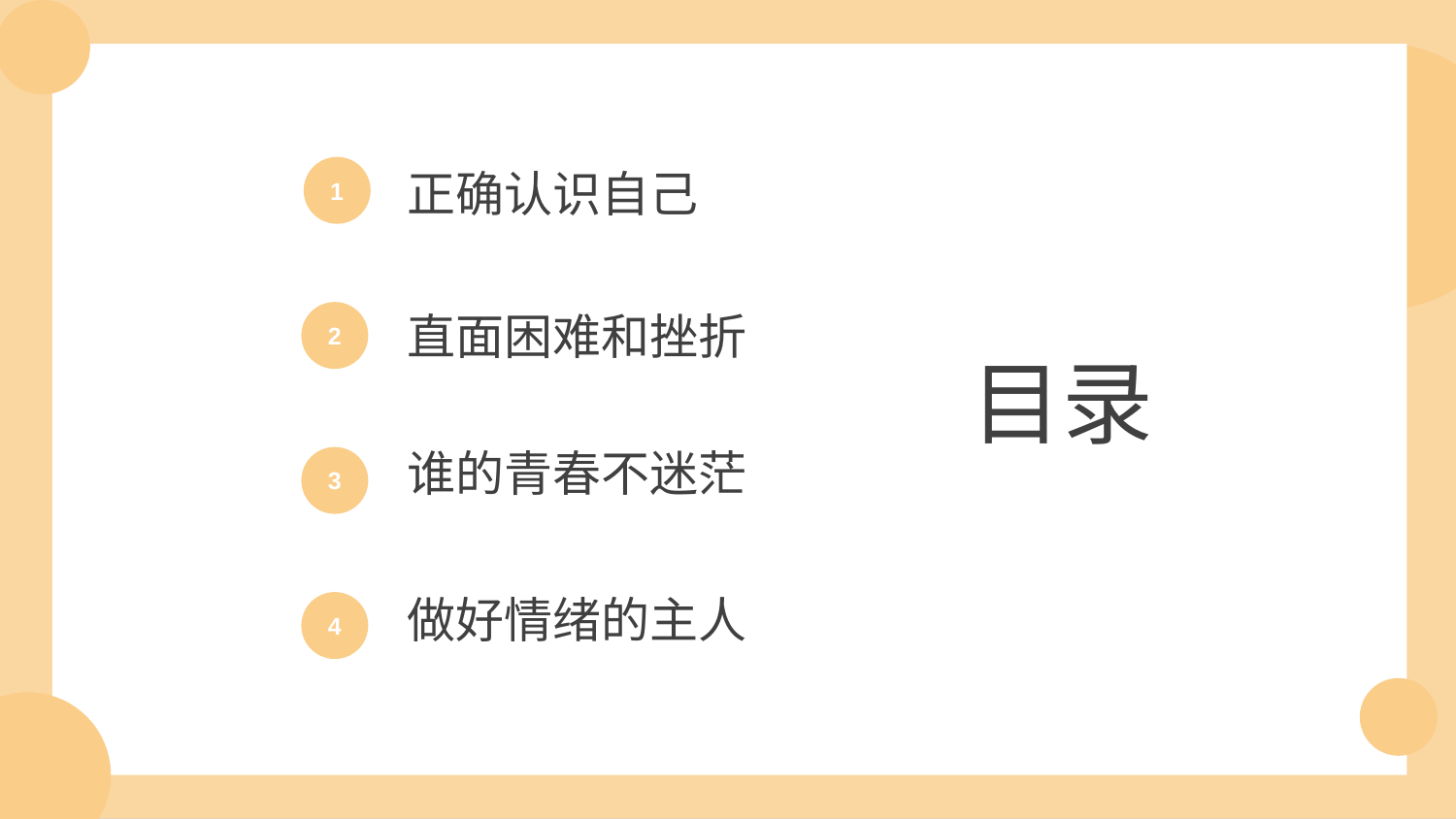

正确认识自己
1
contents
直面困难和挫折
2
目录
谁的青春不迷茫
3
做好情绪的主人
4